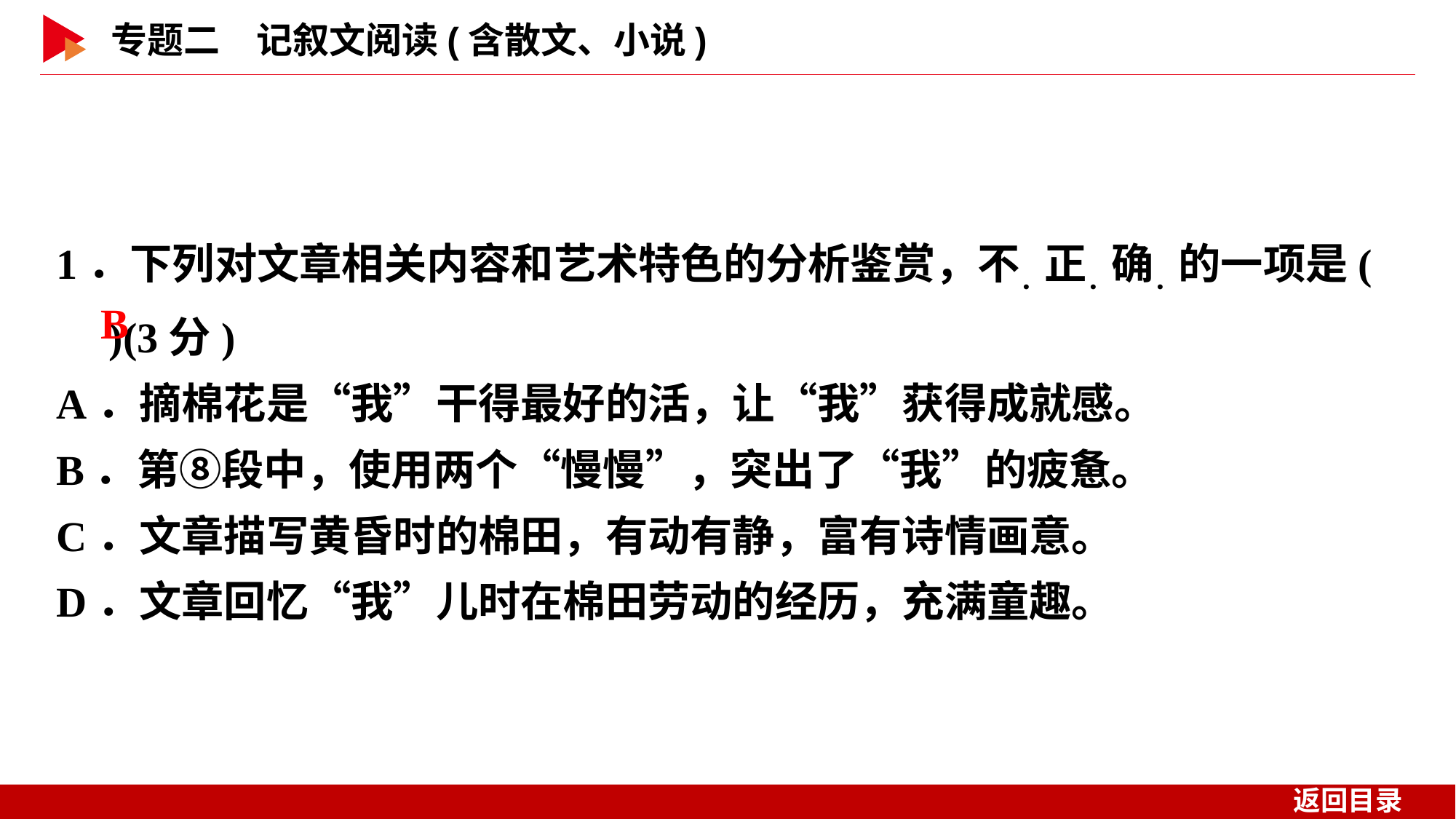

1．下列对文章相关内容和艺术特色的分析鉴赏，不．正．确．的一项是(        )(3分)
A．摘棉花是“我”干得最好的活，让“我”获得成就感。
B．第⑧段中，使用两个“慢慢”，突出了“我”的疲惫。
C．文章描写黄昏时的棉田，有动有静，富有诗情画意。
D．文章回忆“我”儿时在棉田劳动的经历，充满童趣。
   B